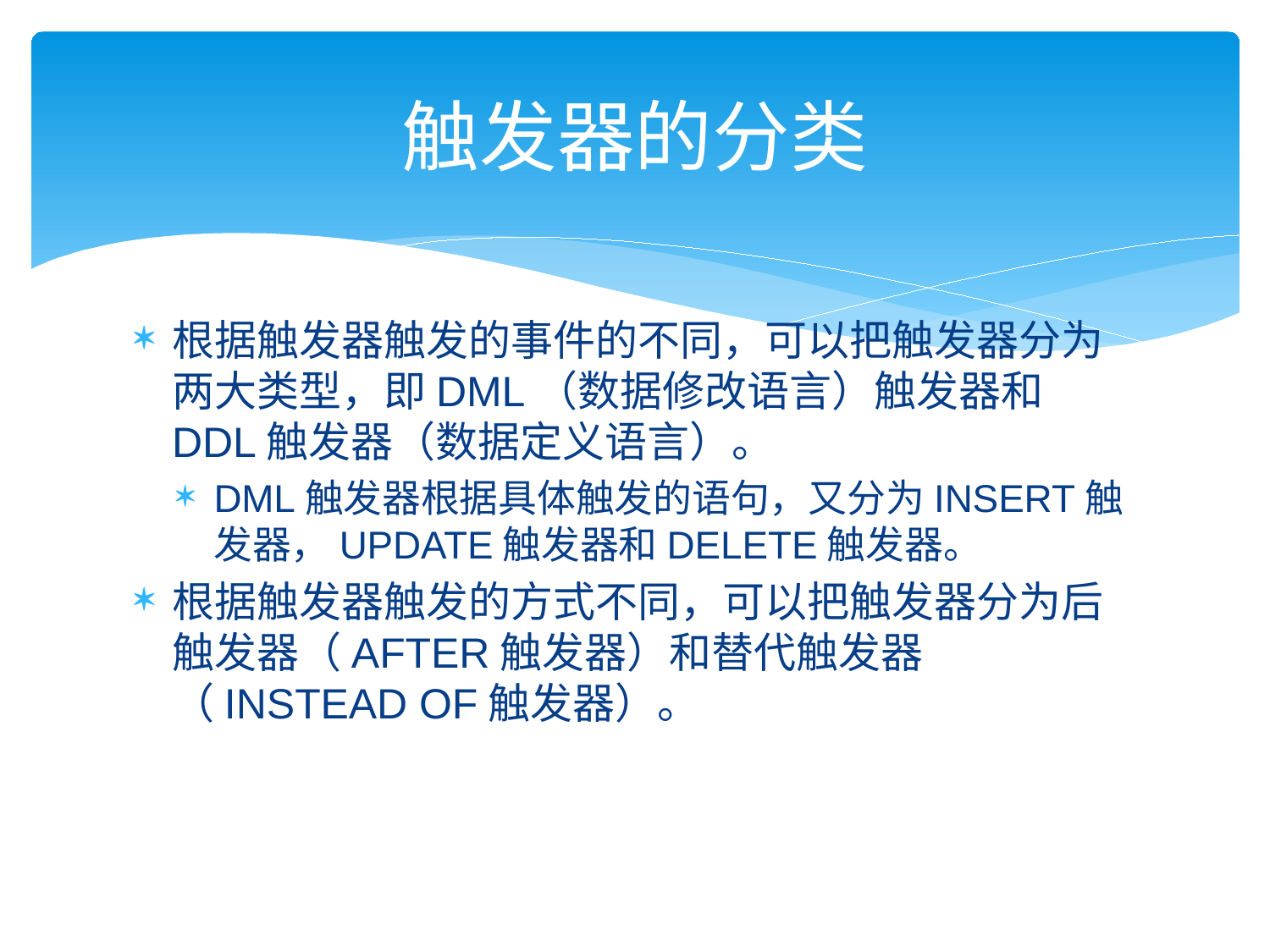

# 触发器的分类
根据触发器触发的事件的不同，可以把触发器分为两大类型，即DML（数据修改语言）触发器和DDL触发器（数据定义语言）。
DML触发器根据具体触发的语句，又分为INSERT触发器，UPDATE触发器和DELETE触发器。
根据触发器触发的方式不同，可以把触发器分为后触发器（AFTER触发器）和替代触发器（INSTEAD OF触发器）。